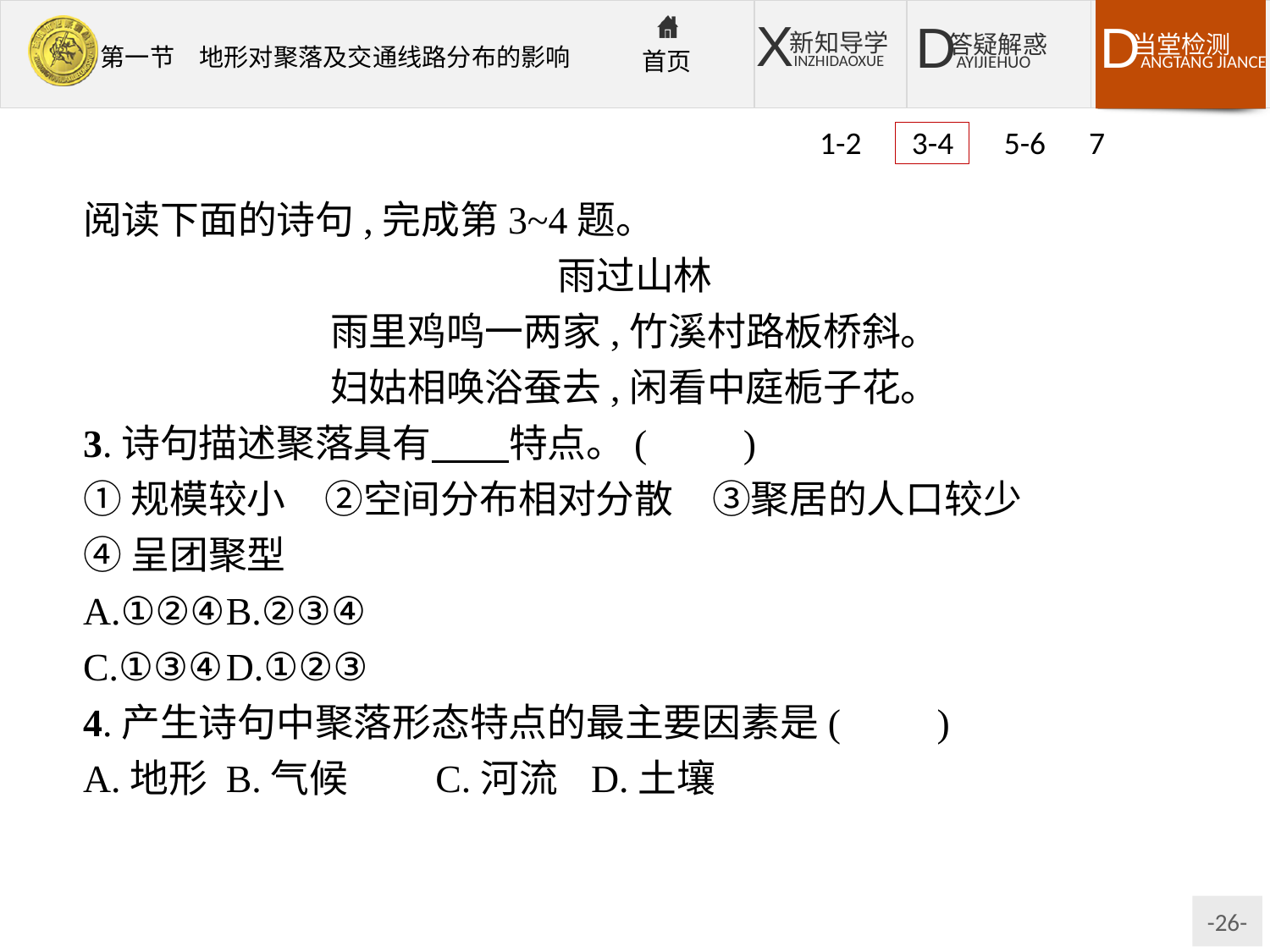

1-2       3-4       5-6      7

阅读下面的诗句,完成第3~4题。
雨过山林
雨里鸡鸣一两家,竹溪村路板桥斜。
妇姑相唤浴蚕去,闲看中庭栀子花。
3.诗句描述聚落具有　　特点。(　　)
①规模较小　②空间分布相对分散　③聚居的人口较少
④呈团聚型
A.①②④	B.②③④
C.①③④	D.①②③
4.产生诗句中聚落形态特点的最主要因素是(　　)
A.地形	B.气候	C.河流	D.土壤